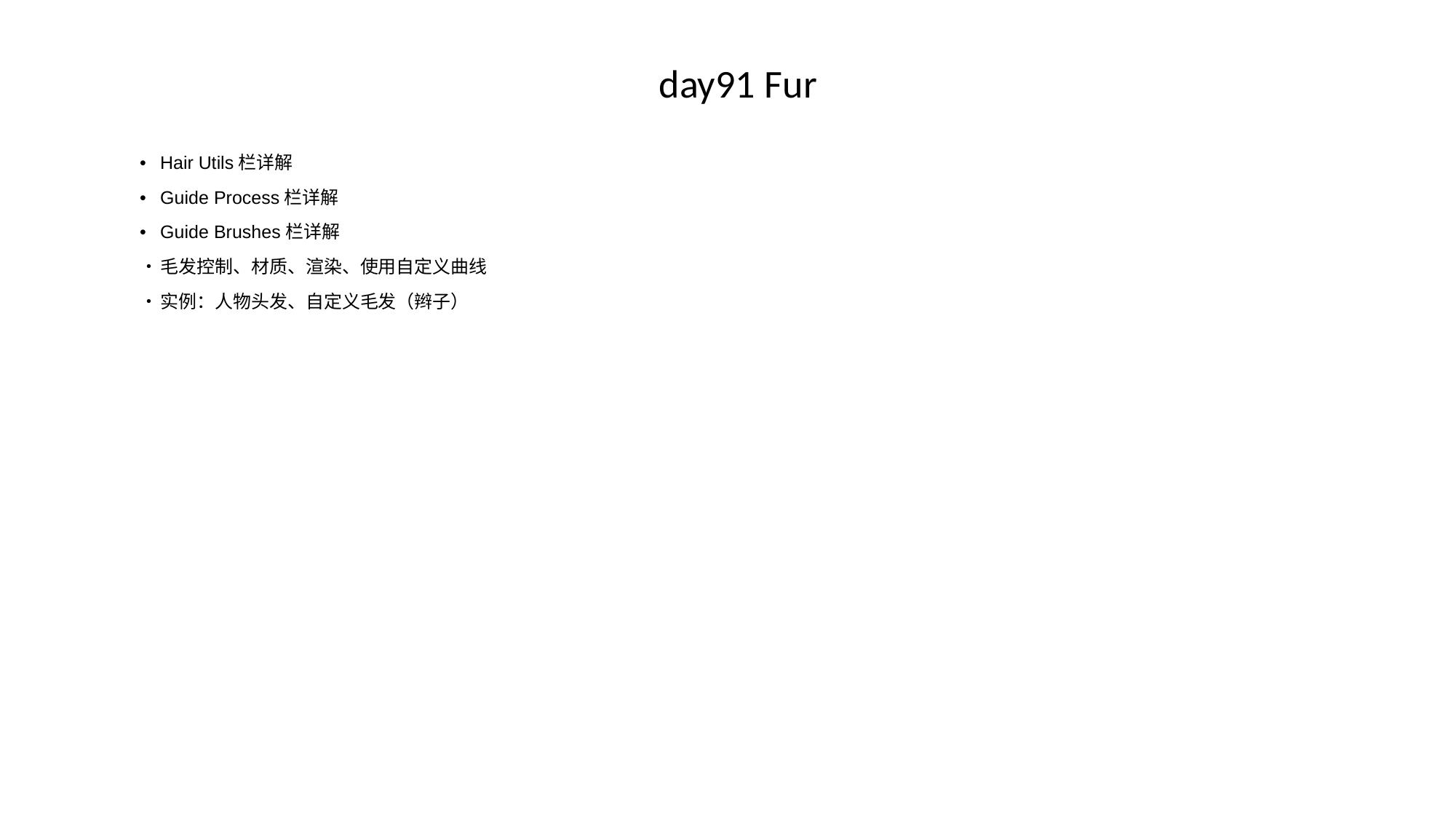

# day91 Fur
•	Hair Utils栏详解
•	Guide Process栏详解
•	Guide Brushes栏详解
•	毛发控制、材质、渲染、使用自定义曲线
•	实例：人物头发、自定义毛发（辫子）